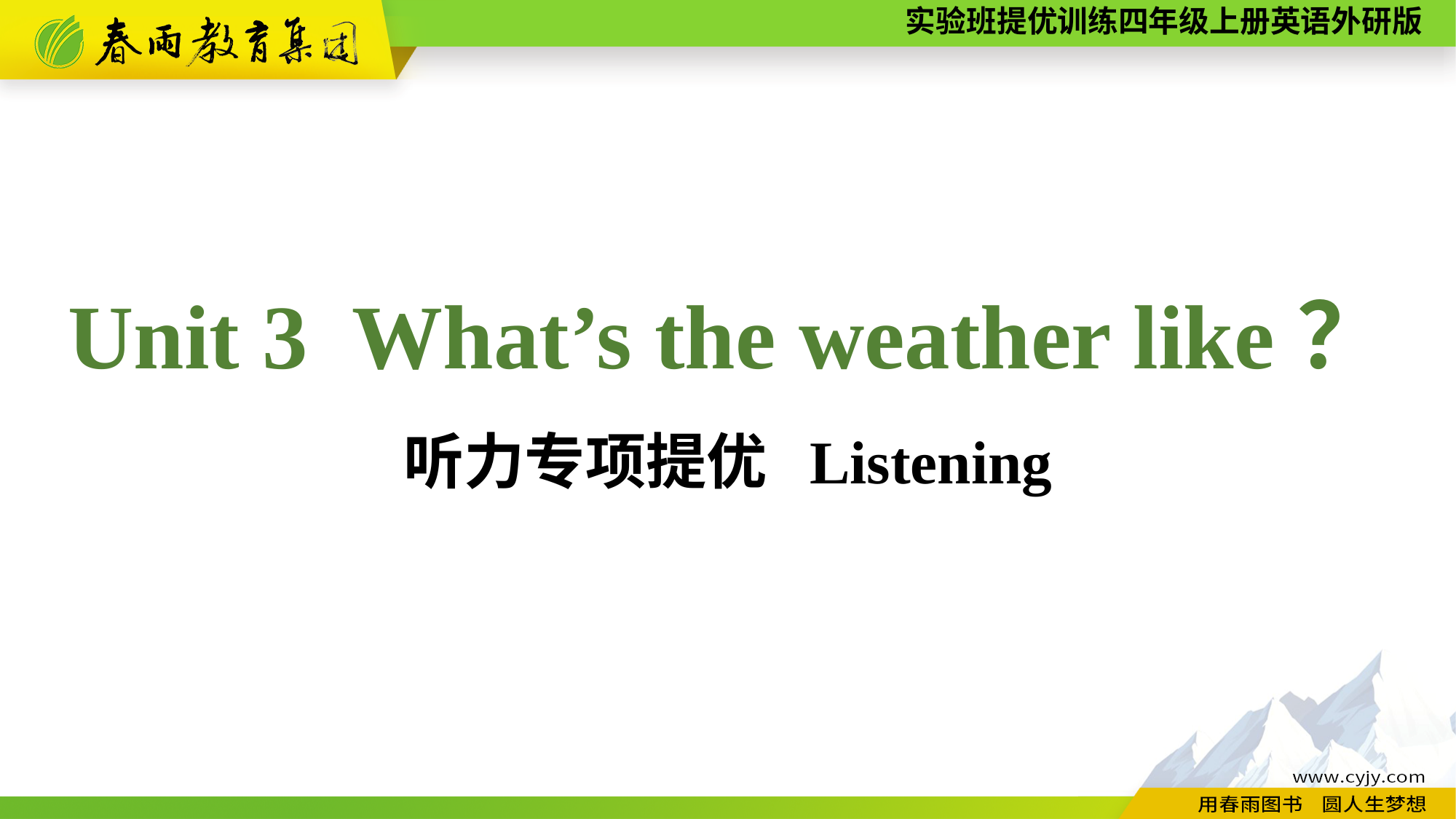

Unit 3  What’s the weather like？
听力专项提优  Listening